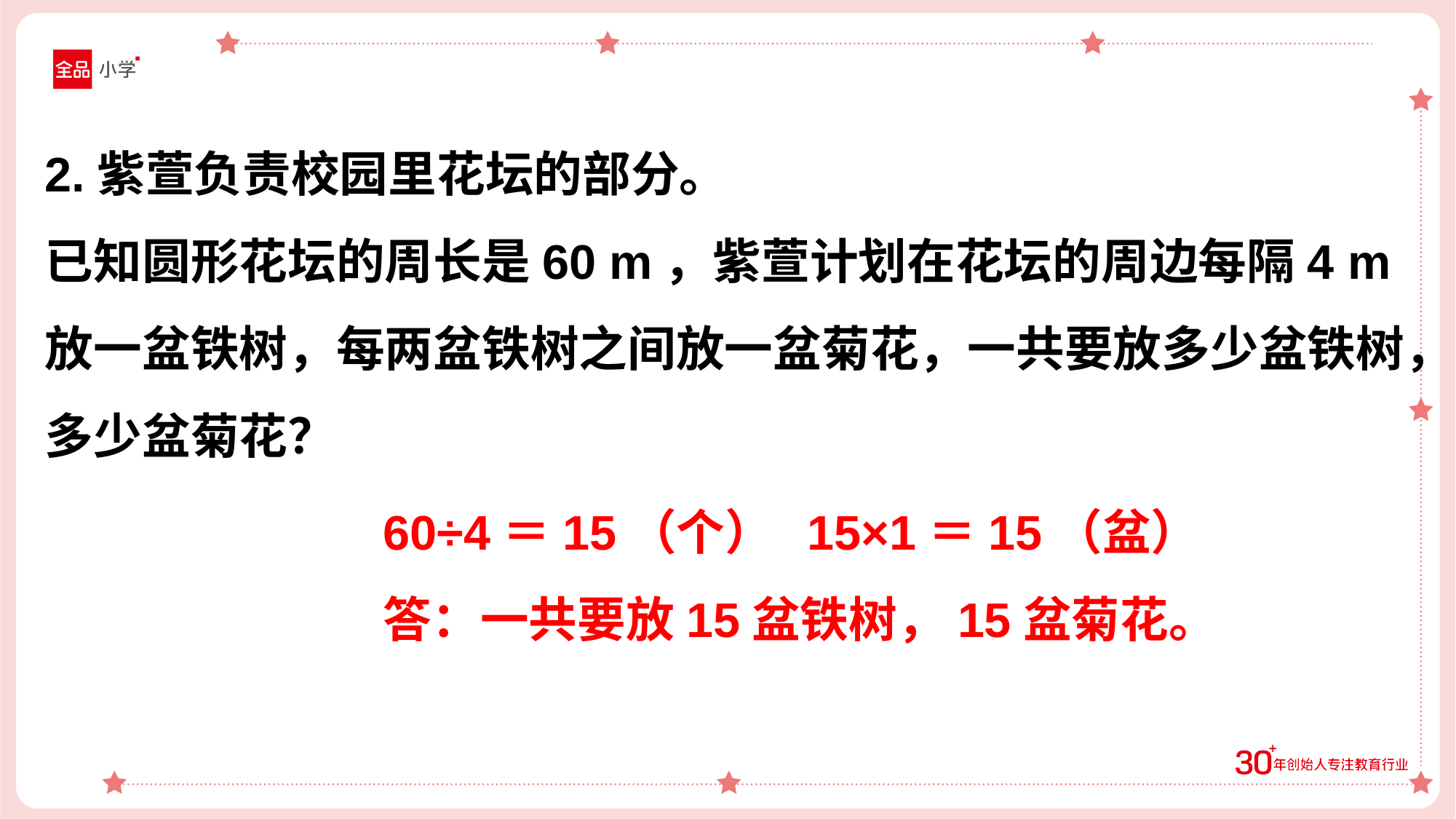

2.紫萱负责校园里花坛的部分。
已知圆形花坛的周长是60 m，紫萱计划在花坛的周边每隔4 m放一盆铁树，每两盆铁树之间放一盆菊花，一共要放多少盆铁树，多少盆菊花？
60÷4＝15（个）  15×1＝15（盆）
答：一共要放15盆铁树，15盆菊花。